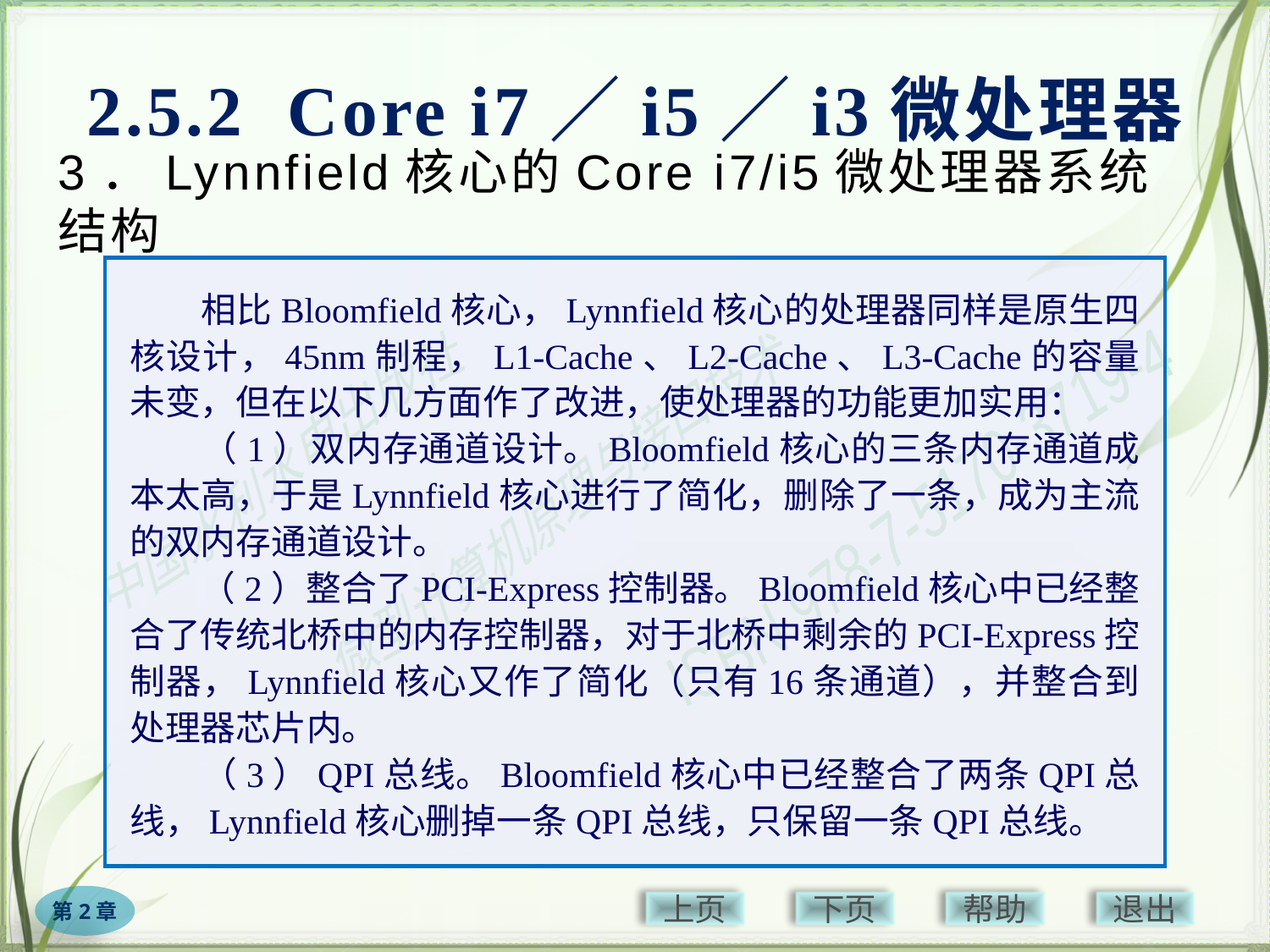

2.5.2  Core i7／i5／i3微处理器
# 3．Lynnfield核心的Core i7/i5微处理器系统结构
　　相比Bloomfield核心，Lynnfield核心的处理器同样是原生四核设计，45nm制程，L1-Cache、L2-Cache、L3-Cache的容量未变，但在以下几方面作了改进，使处理器的功能更加实用：
　　（1）双内存通道设计。Bloomfield核心的三条内存通道成本太高，于是Lynnfield核心进行了简化，删除了一条，成为主流的双内存通道设计。
　　（2）整合了PCI-Express控制器。Bloomfield核心中已经整合了传统北桥中的内存控制器，对于北桥中剩余的PCI-Express控制器，Lynnfield核心又作了简化（只有16条通道），并整合到处理器芯片内。
　　（3）QPI总线。Bloomfield核心中已经整合了两条QPI总线，Lynnfield核心删掉一条QPI总线，只保留一条QPI总线。